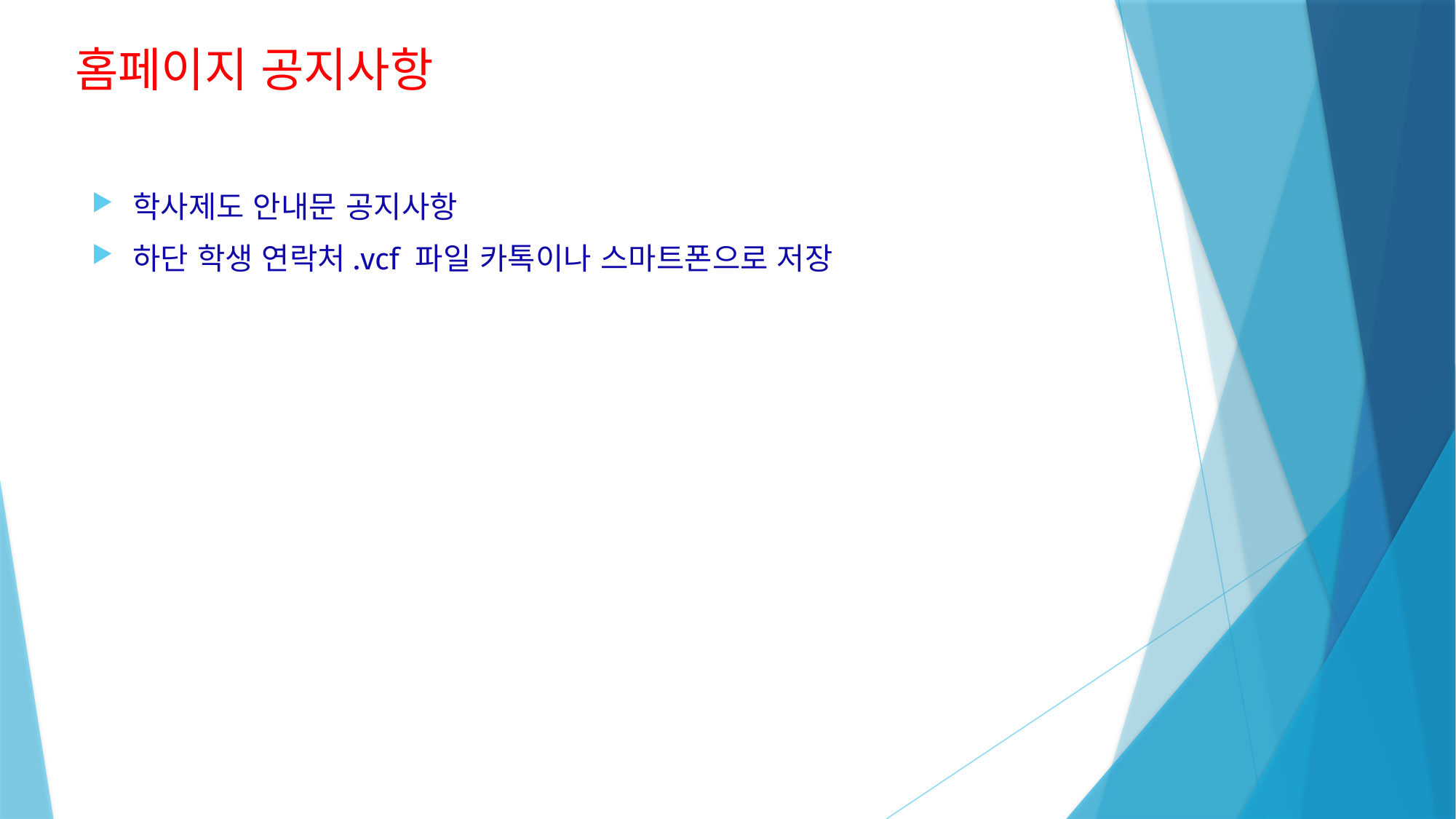

# 홈페이지 공지사항
학사제도 안내문 공지사항
하단 학생 연락처.vcf 파일 카톡이나 스마트폰으로 저장